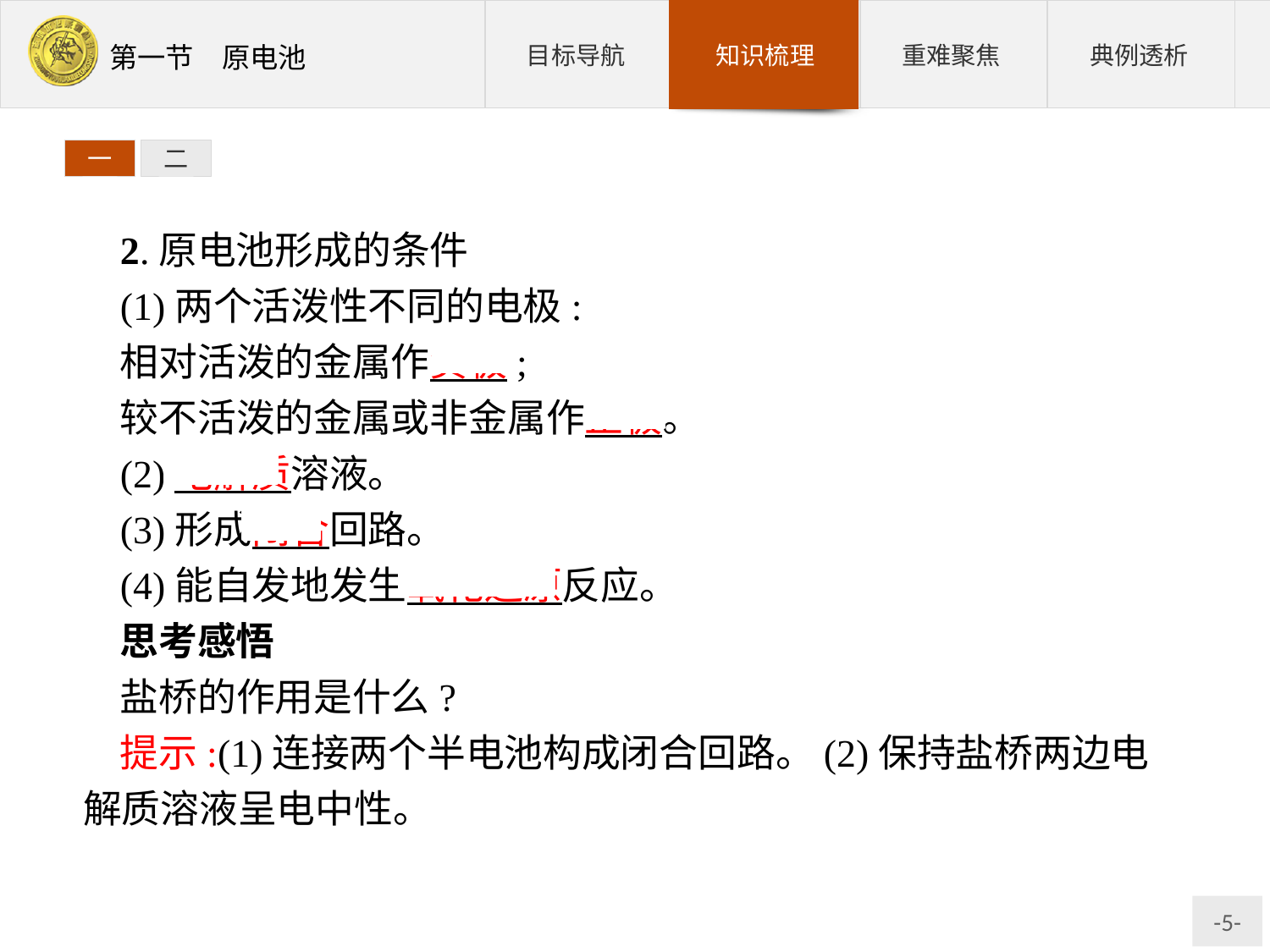

一
二
2.原电池形成的条件
(1)两个活泼性不同的电极:
相对活泼的金属作负极;
较不活泼的金属或非金属作正极。
(2)电解质溶液。
(3)形成闭合回路。
(4)能自发地发生氧化还原反应。
思考感悟
盐桥的作用是什么?
提示:(1)连接两个半电池构成闭合回路。(2)保持盐桥两边电解质溶液呈电中性。